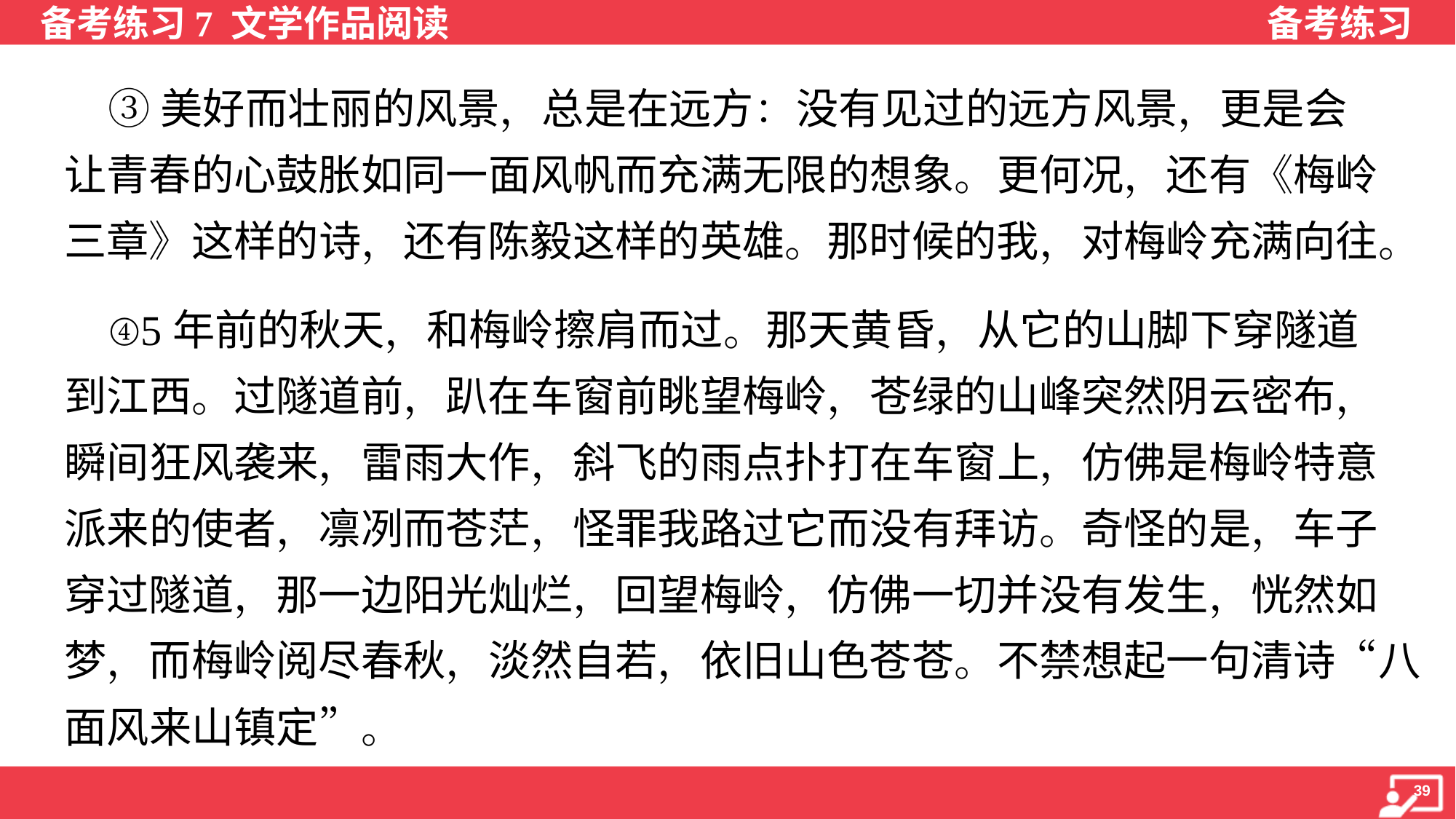

③美好而壮丽的风景，总是在远方：没有见过的远方风景，更是会
让青春的心鼓胀如同一面风帆而充满无限的想象。更何况，还有《梅岭
三章》这样的诗，还有陈毅这样的英雄。那时候的我，对梅岭充满向往。
    ④5年前的秋天，和梅岭擦肩而过。那天黄昏，从它的山脚下穿隧道
到江西。过隧道前，趴在车窗前眺望梅岭，苍绿的山峰突然阴云密布，
瞬间狂风袭来，雷雨大作，斜飞的雨点扑打在车窗上，仿佛是梅岭特意
派来的使者，凛冽而苍茫，怪罪我路过它而没有拜访。奇怪的是，车子
穿过隧道，那一边阳光灿烂，回望梅岭，仿佛一切并没有发生，恍然如
梦，而梅岭阅尽春秋，淡然自若，依旧山色苍苍。不禁想起一句清诗“八
面风来山镇定”。